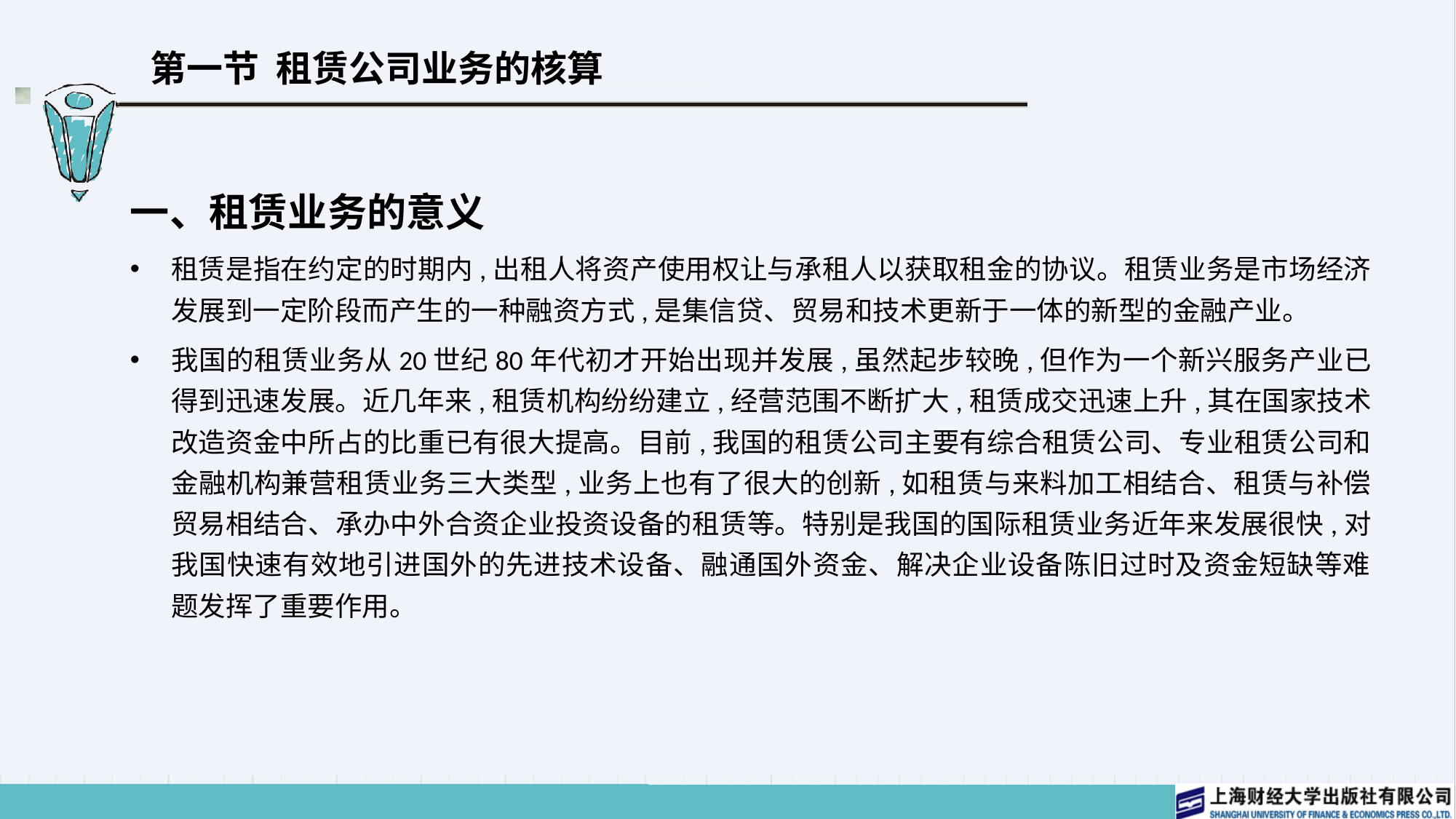

# 第一节  租赁公司业务的核算
一、租赁业务的意义
租赁是指在约定的时期内,出租人将资产使用权让与承租人以获取租金的协议。租赁业务是市场经济发展到一定阶段而产生的一种融资方式,是集信贷、贸易和技术更新于一体的新型的金融产业。
我国的租赁业务从20世纪80年代初才开始出现并发展,虽然起步较晚,但作为一个新兴服务产业已得到迅速发展。近几年来,租赁机构纷纷建立,经营范围不断扩大,租赁成交迅速上升,其在国家技术改造资金中所占的比重已有很大提高。目前,我国的租赁公司主要有综合租赁公司、专业租赁公司和金融机构兼营租赁业务三大类型,业务上也有了很大的创新,如租赁与来料加工相结合、租赁与补偿贸易相结合、承办中外合资企业投资设备的租赁等。特别是我国的国际租赁业务近年来发展很快,对我国快速有效地引进国外的先进技术设备、融通国外资金、解决企业设备陈旧过时及资金短缺等难题发挥了重要作用。